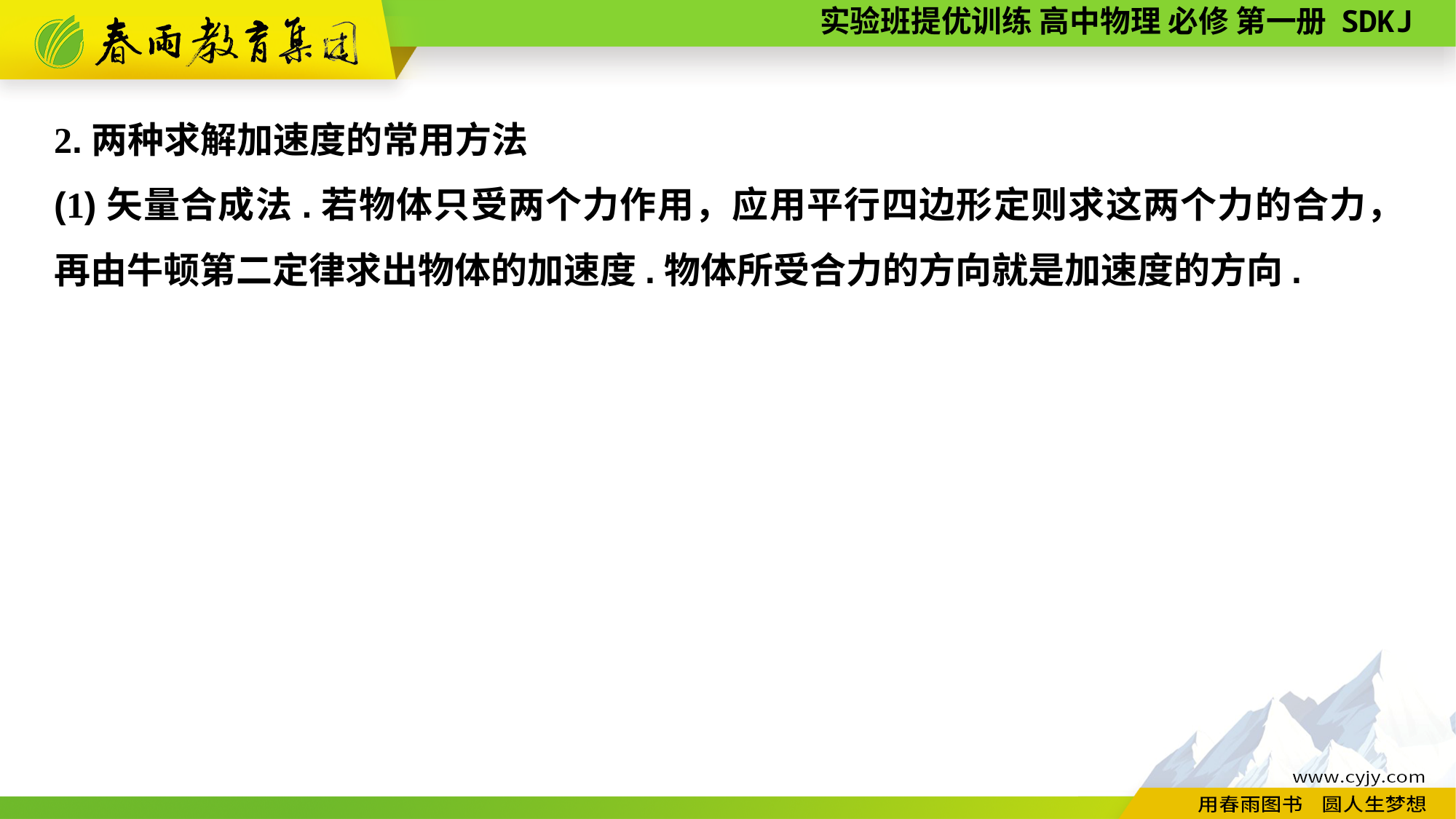

2.两种求解加速度的常用方法
(1)矢量合成法.若物体只受两个力作用，应用平行四边形定则求这两个力的合力，再由牛顿第二定律求出物体的加速度.物体所受合力的方向就是加速度的方向.